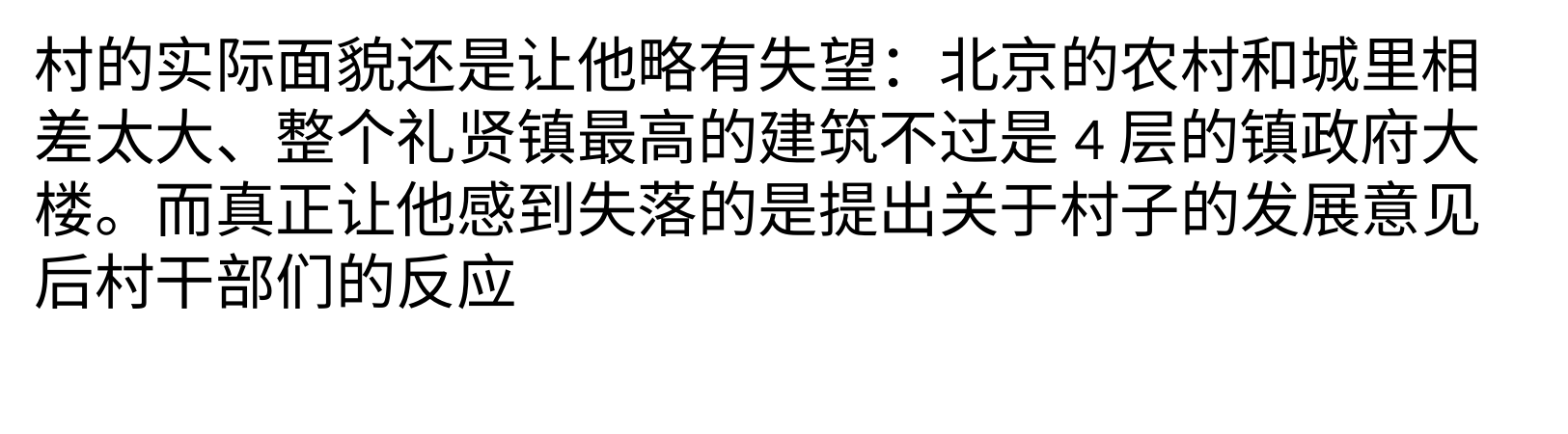

村的实际面貌还是让他略有失望：北京的农村和城里相差太大、整个礼贤镇最高的建筑不过是4层的镇政府大楼。而真正让他感到失落的是提出关于村子的发展意见后村干部们的反应